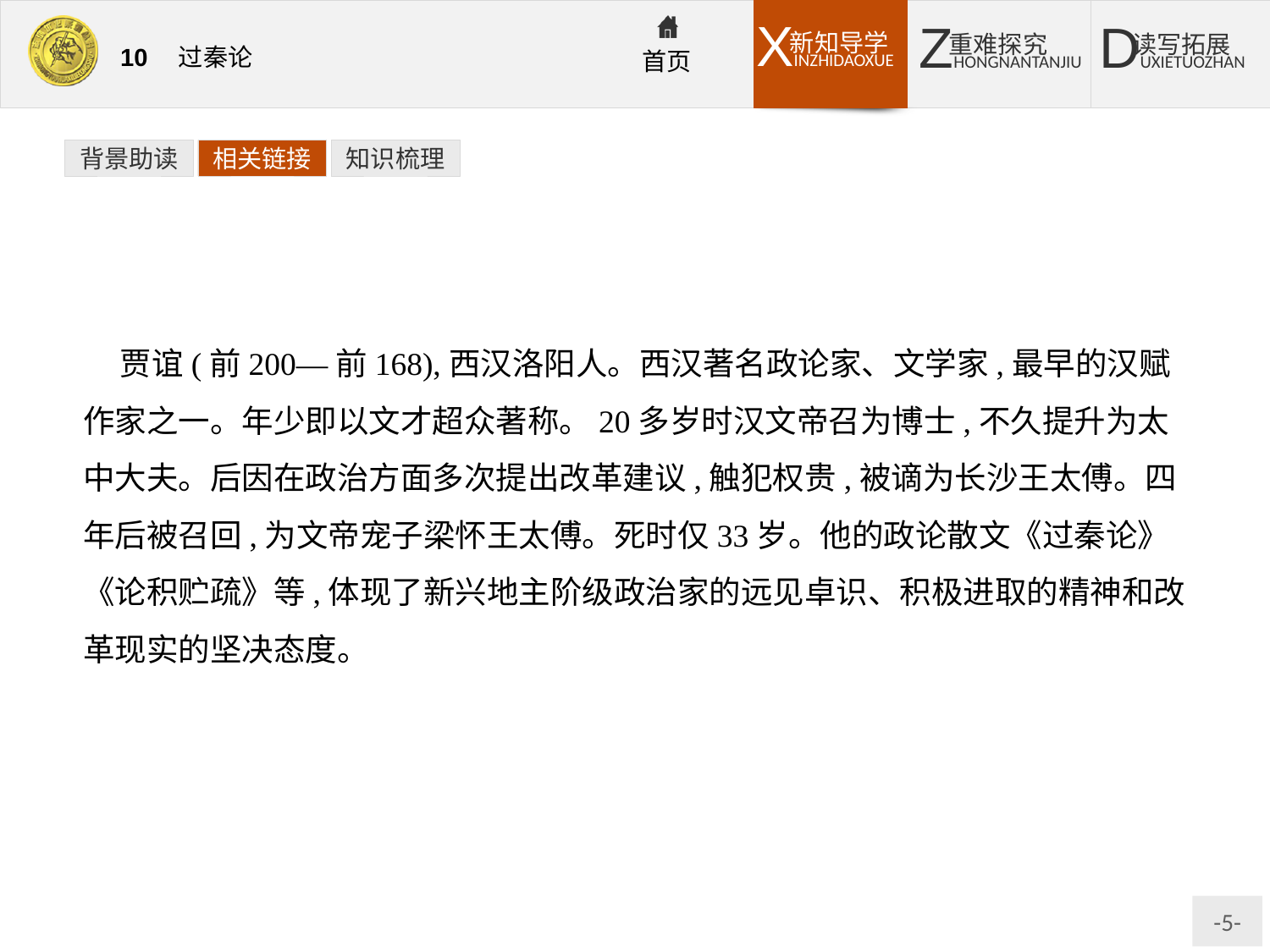

背景助读
相关链接
知识梳理
贾谊(前200—前168),西汉洛阳人。西汉著名政论家、文学家,最早的汉赋作家之一。年少即以文才超众著称。20多岁时汉文帝召为博士,不久提升为太中大夫。后因在政治方面多次提出改革建议,触犯权贵,被谪为长沙王太傅。四年后被召回,为文帝宠子梁怀王太傅。死时仅33岁。他的政论散文《过秦论》《论积贮疏》等,体现了新兴地主阶级政治家的远见卓识、积极进取的精神和改革现实的坚决态度。